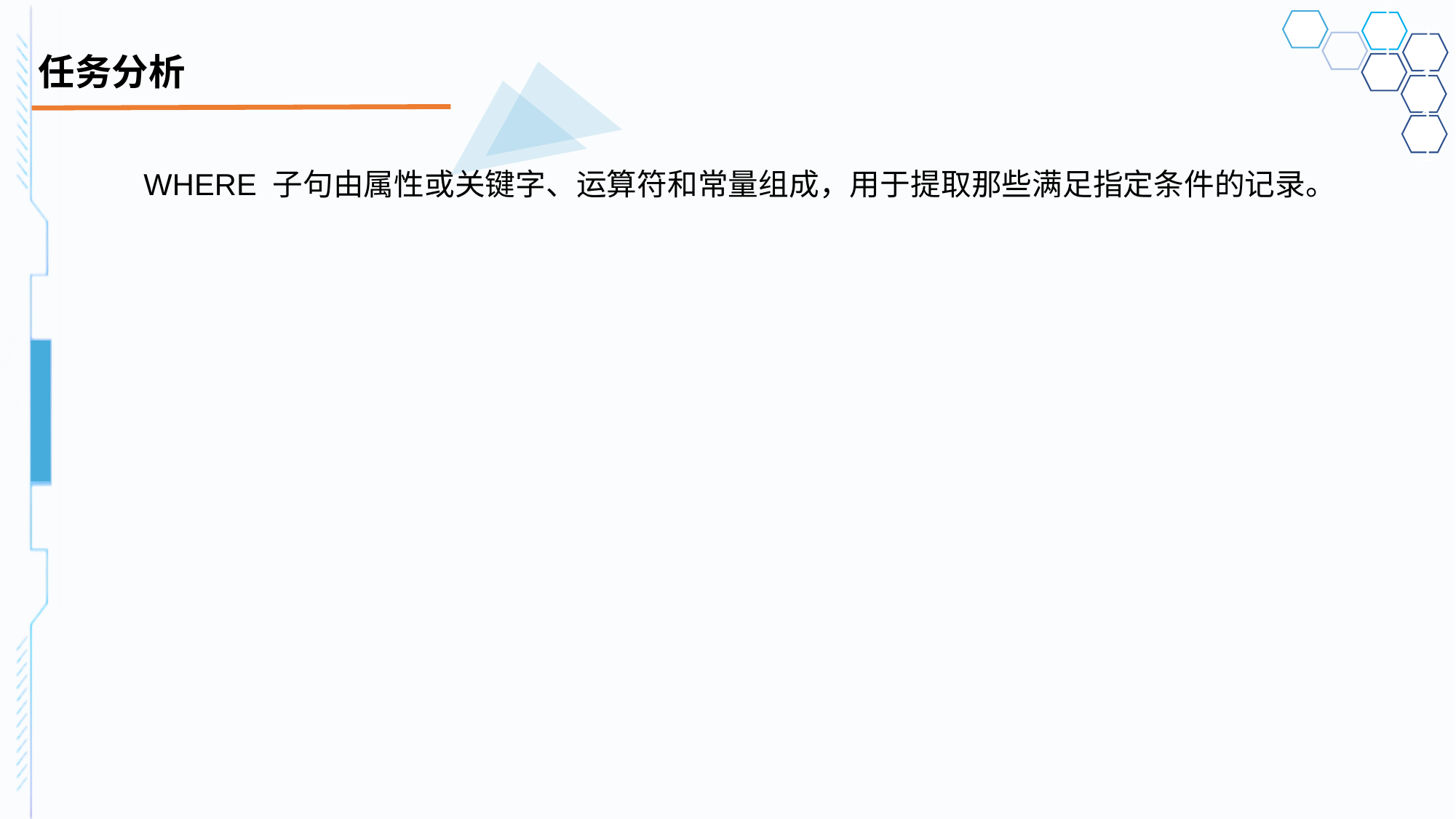

# 任务分析

WHERE 子句由属性或关键字、运算符和常量组成，用于提取那些满足指定条件的记录。